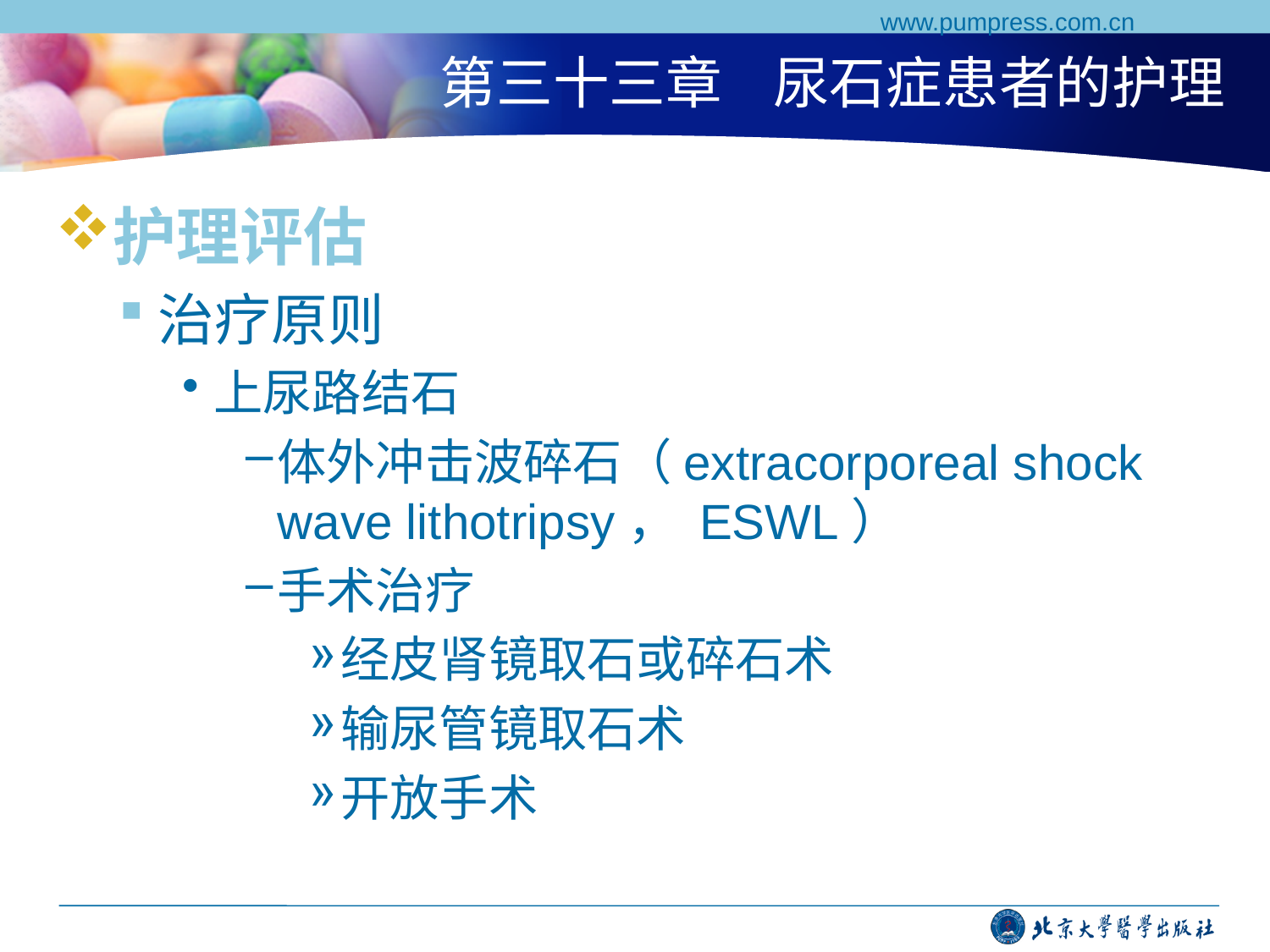

www.pumpress.com.cn
# 第三十三章    尿石症患者的护理
护理评估
治疗原则
上尿路结石
体外冲击波碎石（extracorporeal shock wave lithotripsy， ESWL）
手术治疗
经皮肾镜取石或碎石术
输尿管镜取石术
开放手术